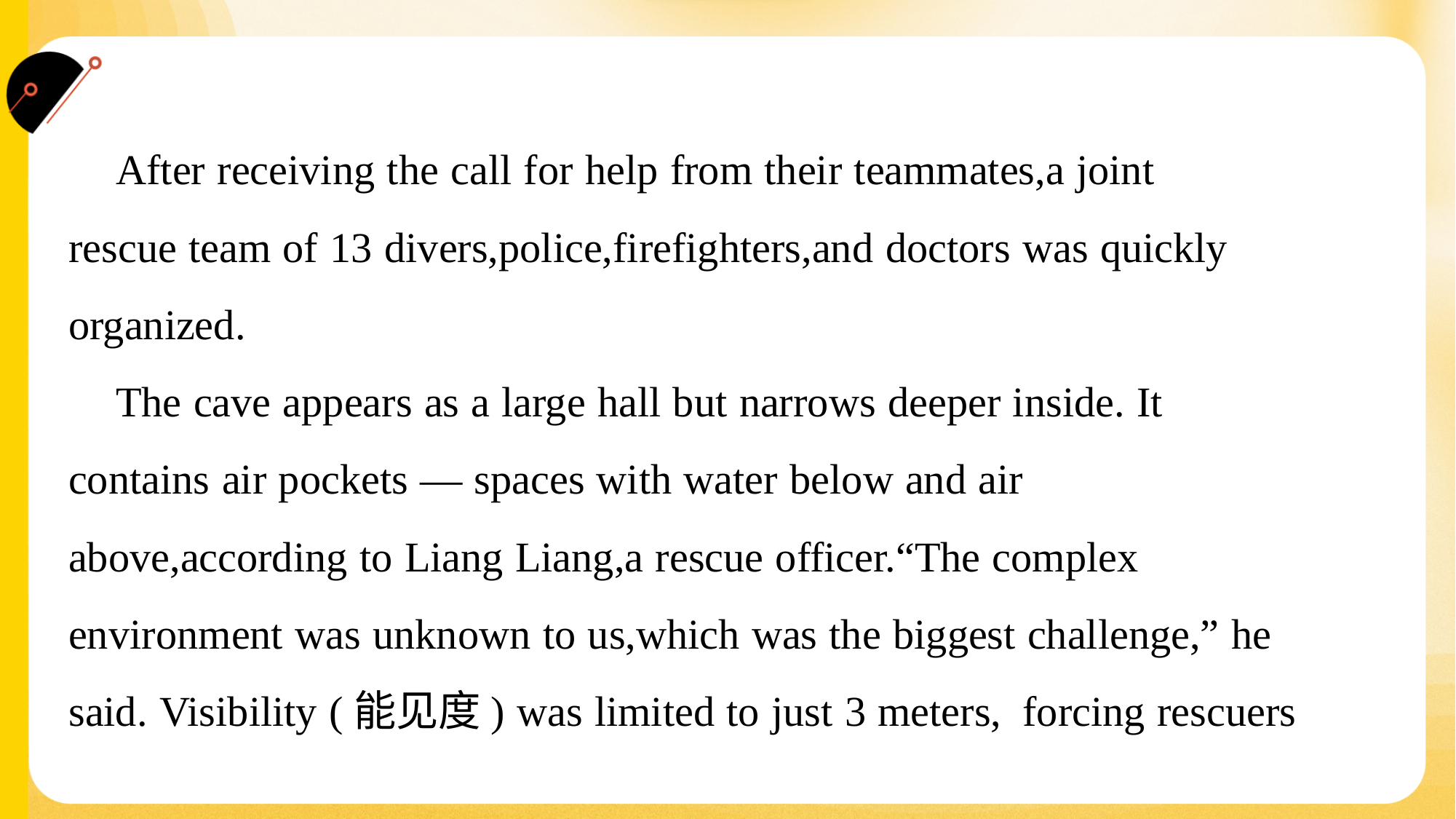

After receiving the call for help from their teammates,a joint
rescue team of 13 divers,police,firefighters,and doctors was quickly
organized.
    The cave appears as a large hall but narrows deeper inside. It
contains air pockets — spaces with water below and air
above,according to Liang Liang,a rescue officer.“The complex
environment was unknown to us,which was the biggest challenge,” he
said. Visibility (能见度) was limited to just 3 meters,  forcing rescuers